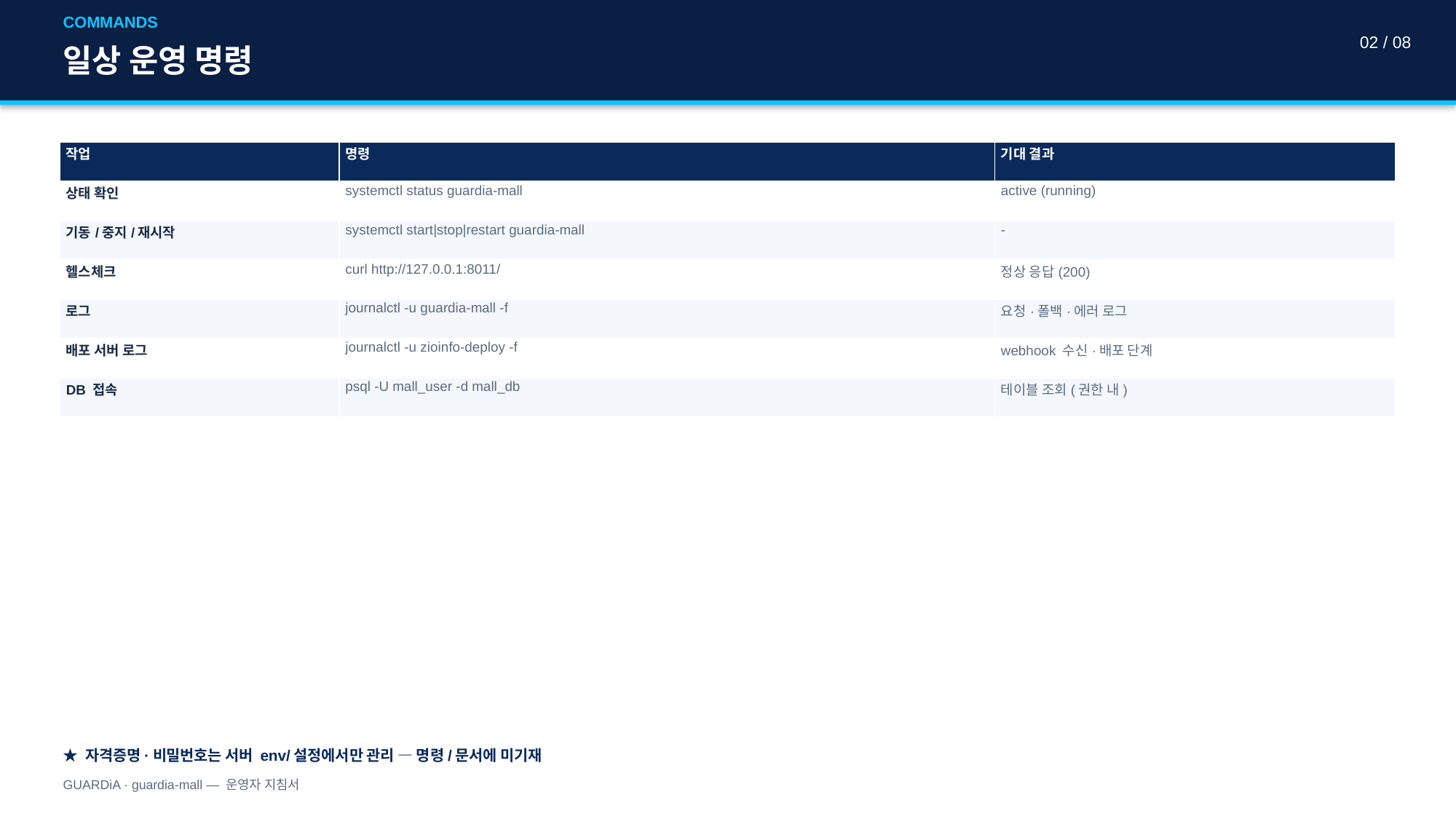

COMMANDS
02 / 08
일상 운영 명령

| 작업 | 명령 | 기대 결과 |
| --- | --- | --- |
| 상태 확인 | systemctl status guardia-mall | active (running) |
| 기동/중지/재시작 | systemctl start|stop|restart guardia-mall | - |
| 헬스체크 | curl http://127.0.0.1:8011/ | 정상 응답(200) |
| 로그 | journalctl -u guardia-mall -f | 요청·폴백·에러 로그 |
| 배포 서버 로그 | journalctl -u zioinfo-deploy -f | webhook 수신·배포 단계 |
| DB 접속 | psql -U mall\_user -d mall\_db | 테이블 조회(권한 내) |
★ 자격증명·비밀번호는 서버 env/설정에서만 관리 — 명령/문서에 미기재
GUARDiA · guardia-mall — 운영자 지침서